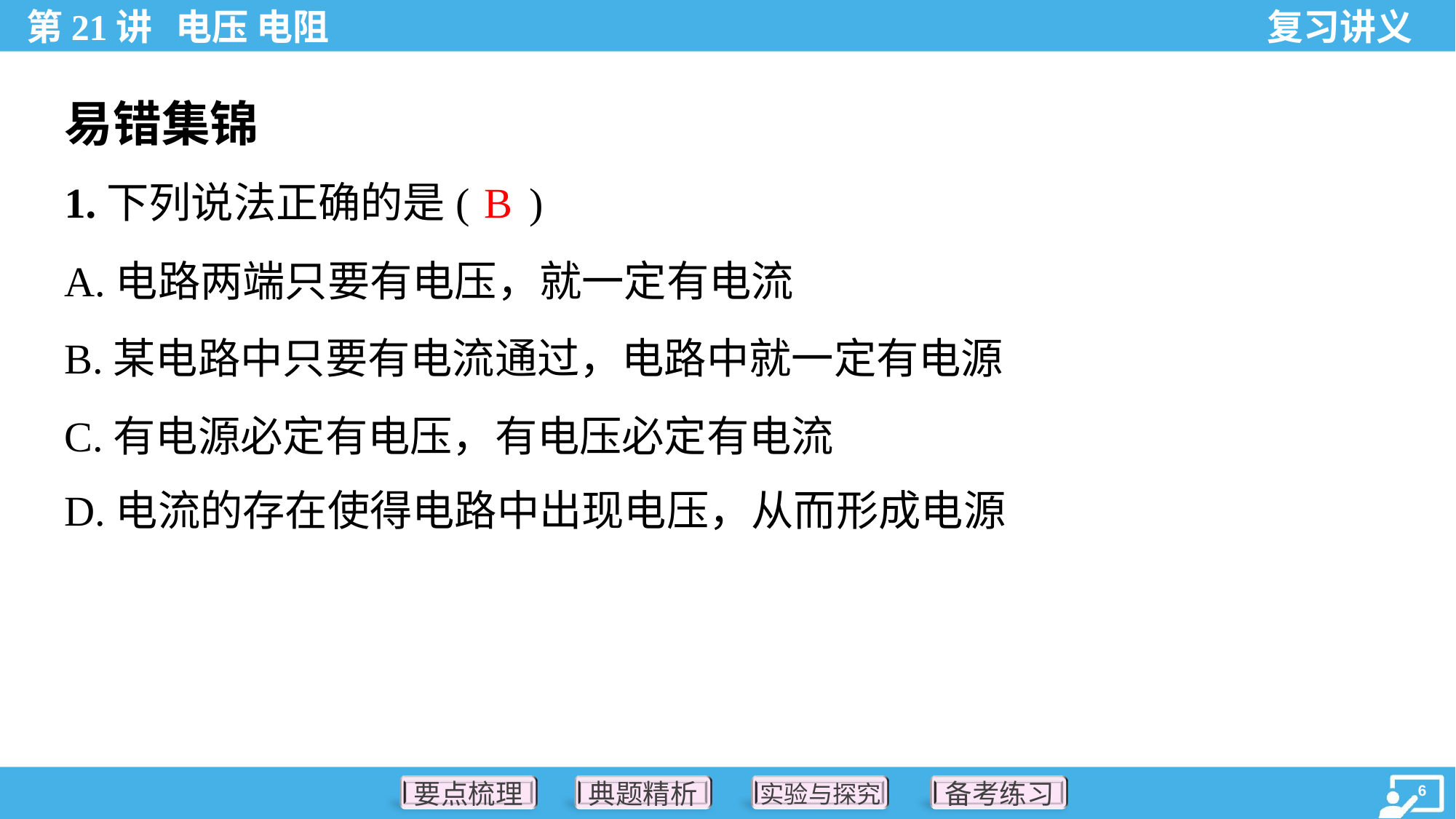

易错集锦
B
1.下列说法正确的是(     )
A.电路两端只要有电压，就一定有电流
B.某电路中只要有电流通过，电路中就一定有电源
C.有电源必定有电压，有电压必定有电流
D.电流的存在使得电路中出现电压，从而形成电源